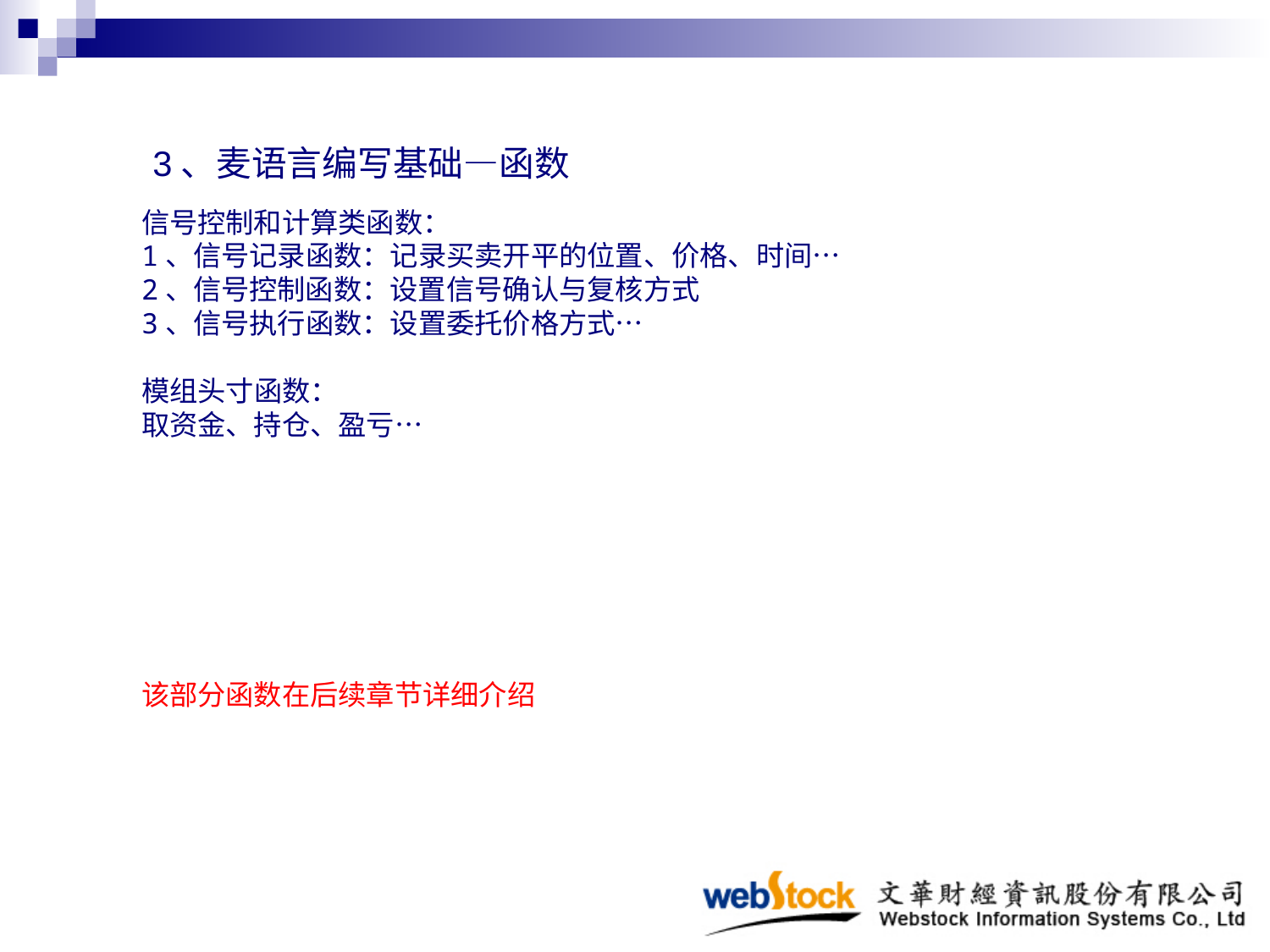

3、麦语言编写基础—函数
信号控制和计算类函数：
1、信号记录函数：记录买卖开平的位置、价格、时间…
2、信号控制函数：设置信号确认与复核方式
3、信号执行函数：设置委托价格方式…

模组头寸函数：
取资金、持仓、盈亏…

该部分函数在后续章节详细介绍